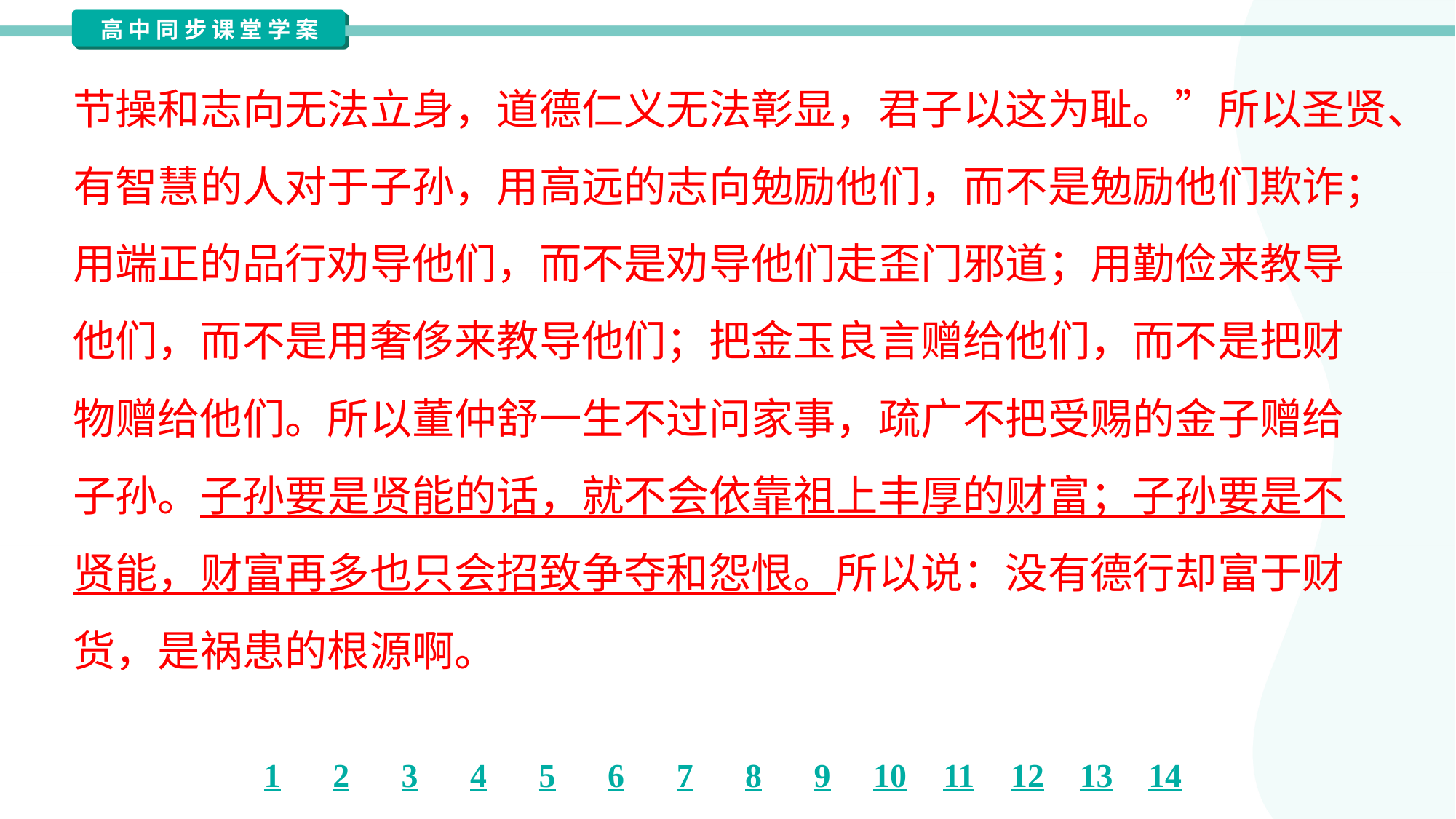

节操和志向无法立身，道德仁义无法彰显，君子以这为耻。”所以圣贤、
有智慧的人对于子孙，用高远的志向勉励他们，而不是勉励他们欺诈；
用端正的品行劝导他们，而不是劝导他们走歪门邪道；用勤俭来教导
他们，而不是用奢侈来教导他们；把金玉良言赠给他们，而不是把财
物赠给他们。所以董仲舒一生不过问家事，疏广不把受赐的金子赠给
子孙。子孙要是贤能的话，就不会依靠祖上丰厚的财富；子孙要是不
贤能，财富再多也只会招致争夺和怨恨。所以说：没有德行却富于财
货，是祸患的根源啊。